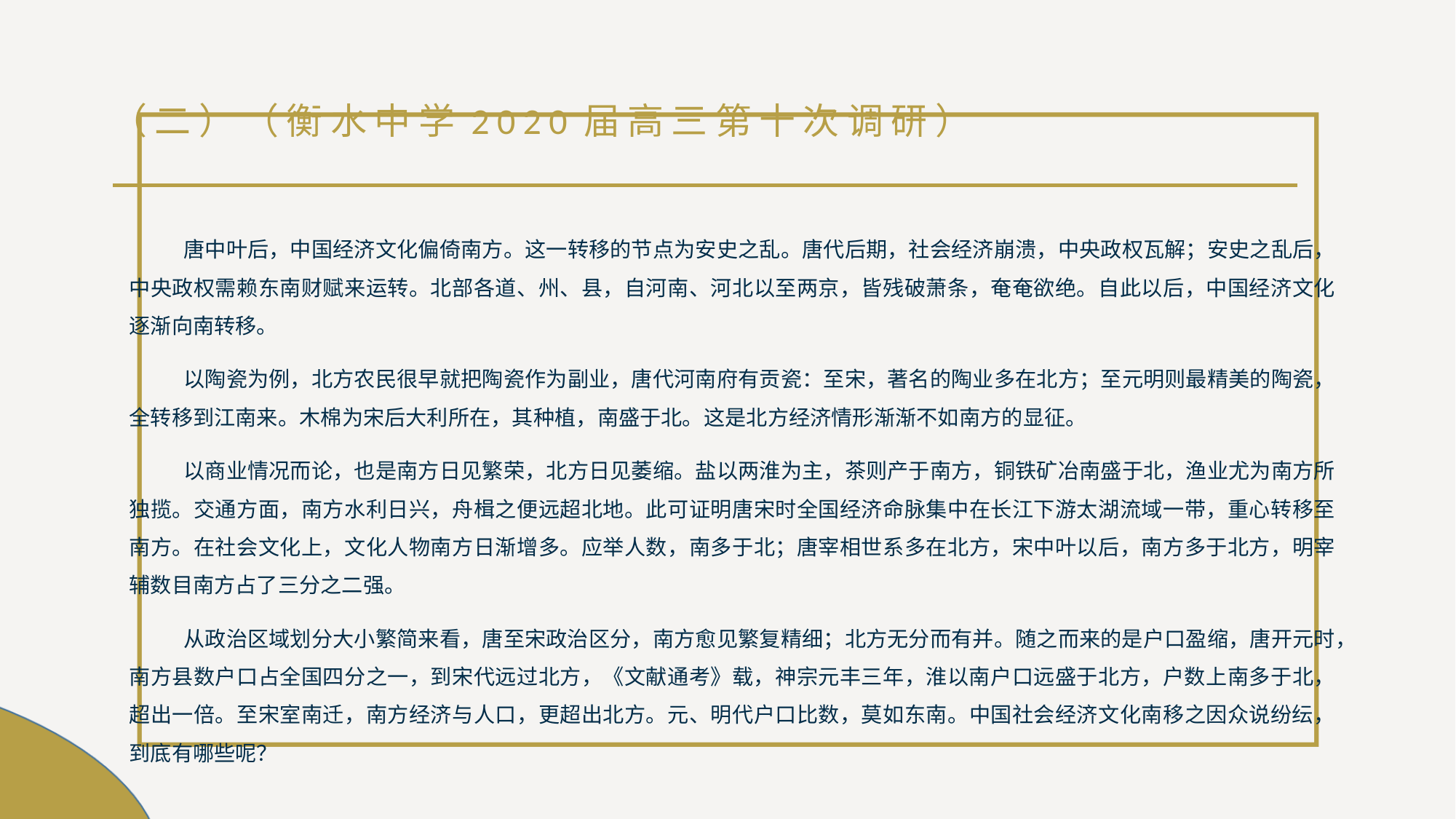

# （二）（衡水中学2020届高三第十次调研）
唐中叶后，中国经济文化偏倚南方。这一转移的节点为安史之乱。唐代后期，社会经济崩溃，中央政权瓦解；安史之乱后，中央政权需赖东南财赋来运转。北部各道、州、县，自河南、河北以至两京，皆残破萧条，奄奄欲绝。自此以后，中国经济文化逐渐向南转移。
以陶瓷为例，北方农民很早就把陶瓷作为副业，唐代河南府有贡瓷：至宋，著名的陶业多在北方；至元明则最精美的陶瓷，全转移到江南来。木棉为宋后大利所在，其种植，南盛于北。这是北方经济情形渐渐不如南方的显征。
以商业情况而论，也是南方日见繁荣，北方日见萎缩。盐以两淮为主，茶则产于南方，铜铁矿冶南盛于北，渔业尤为南方所独揽。交通方面，南方水利日兴，舟楫之便远超北地。此可证明唐宋时全国经济命脉集中在长江下游太湖流域一带，重心转移至南方。在社会文化上，文化人物南方日渐增多。应举人数，南多于北；唐宰相世系多在北方，宋中叶以后，南方多于北方，明宰辅数目南方占了三分之二强。
从政治区域划分大小繁简来看，唐至宋政治区分，南方愈见繁复精细；北方无分而有并。随之而来的是户口盈缩，唐开元时，南方县数户口占全国四分之一，到宋代远过北方，《文献通考》载，神宗元丰三年，淮以南户口远盛于北方，户数上南多于北，超出一倍。至宋室南迁，南方经济与人口，更超出北方。元、明代户口比数，莫如东南。中国社会经济文化南移之因众说纷纭，到底有哪些呢？